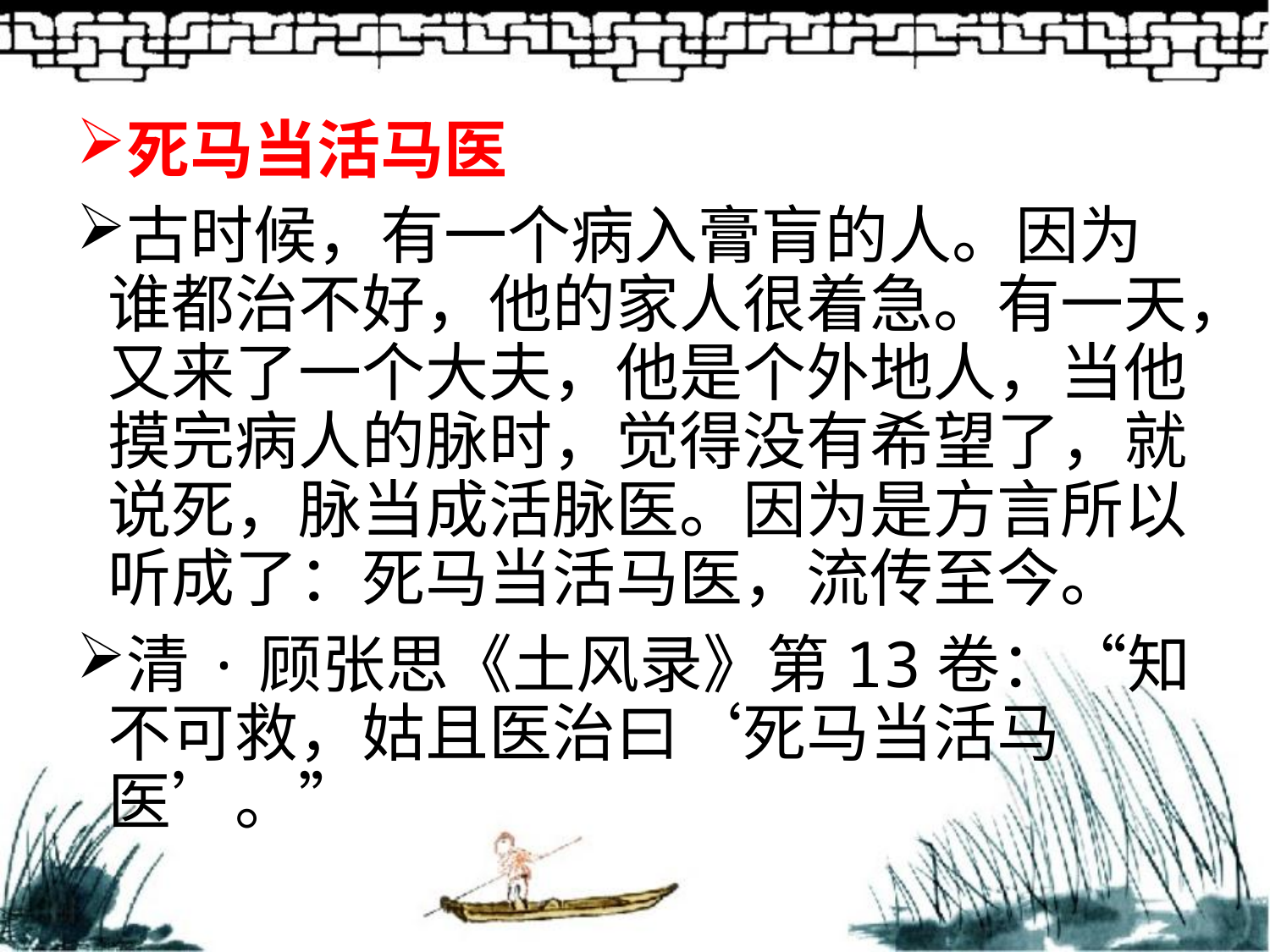

死马当活马医
古时候，有一个病入膏肓的人。因为谁都治不好，他的家人很着急。有一天，又来了一个大夫，他是个外地人，当他摸完病人的脉时，觉得没有希望了，就说死，脉当成活脉医。因为是方言所以听成了：死马当活马医，流传至今。
清·顾张思《土风录》第13卷：“知不可救，姑且医治曰‘死马当活马医’。”